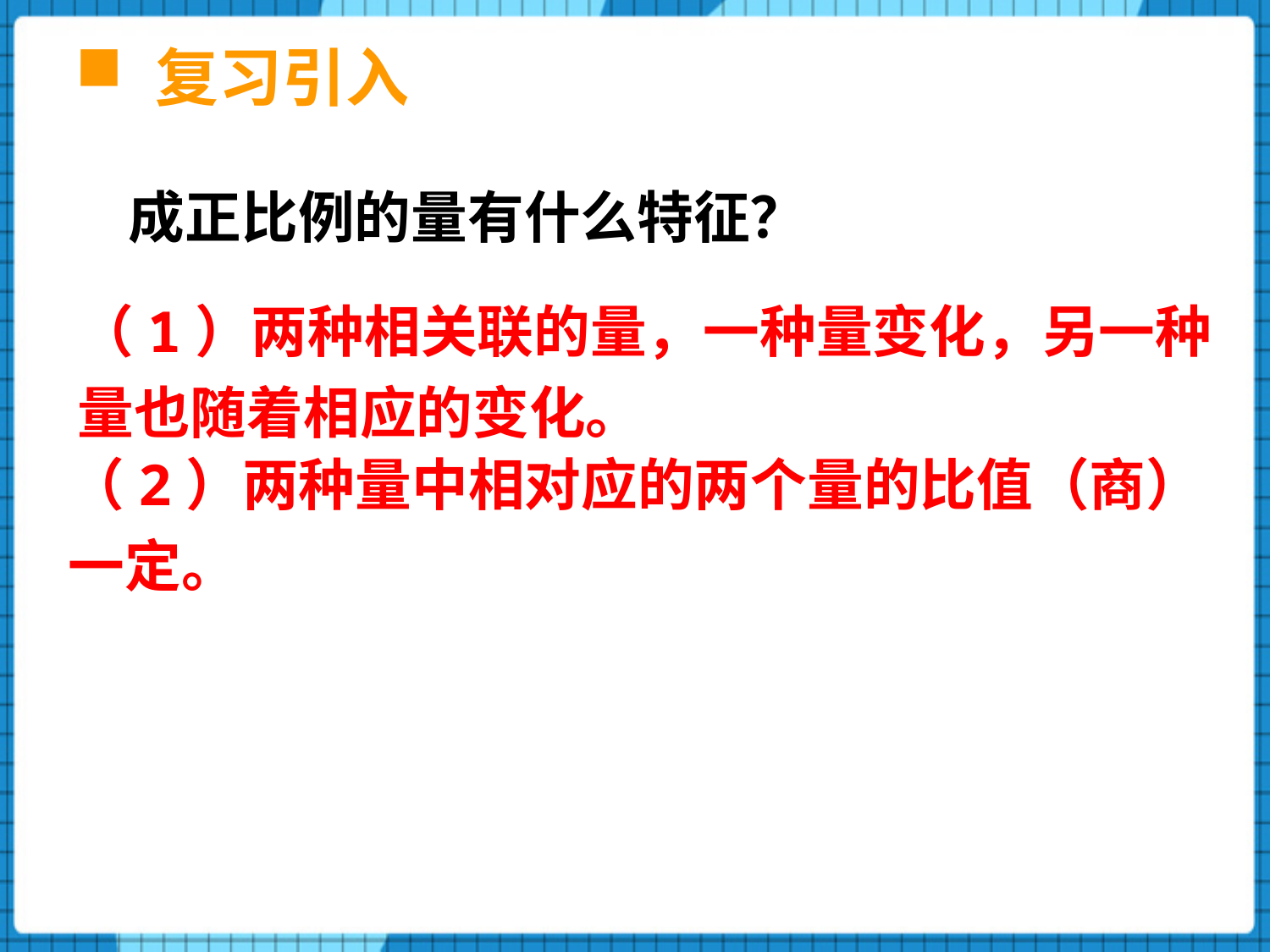

复习引入
成正比例的量有什么特征？
（1）两种相关联的量，一种量变化，另一种量也随着相应的变化。
（2）两种量中相对应的两个量的比值（商）
一定。